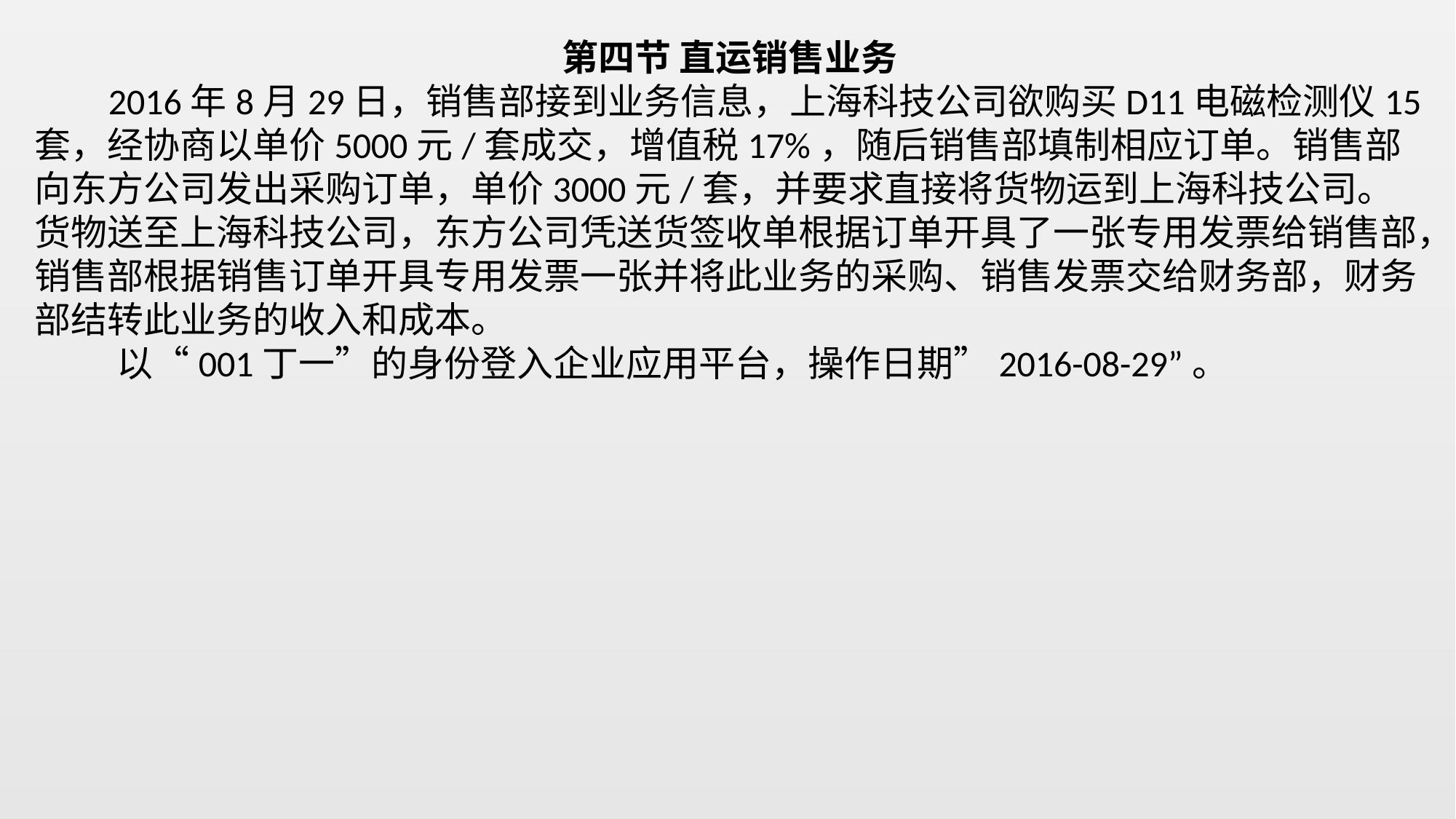

第四节 直运销售业务
         2016年8月29日，销售部接到业务信息，上海科技公司欲购买D11电磁检测仪15套，经协商以单价5000元/套成交，增值税17%，随后销售部填制相应订单。销售部向东方公司发出采购订单，单价3000元/套，并要求直接将货物运到上海科技公司。货物送至上海科技公司，东方公司凭送货签收单根据订单开具了一张专用发票给销售部，销售部根据销售订单开具专用发票一张并将此业务的采购、销售发票交给财务部，财务部结转此业务的收入和成本。
         以“001丁一”的身份登入企业应用平台，操作日期”2016-08-29”。